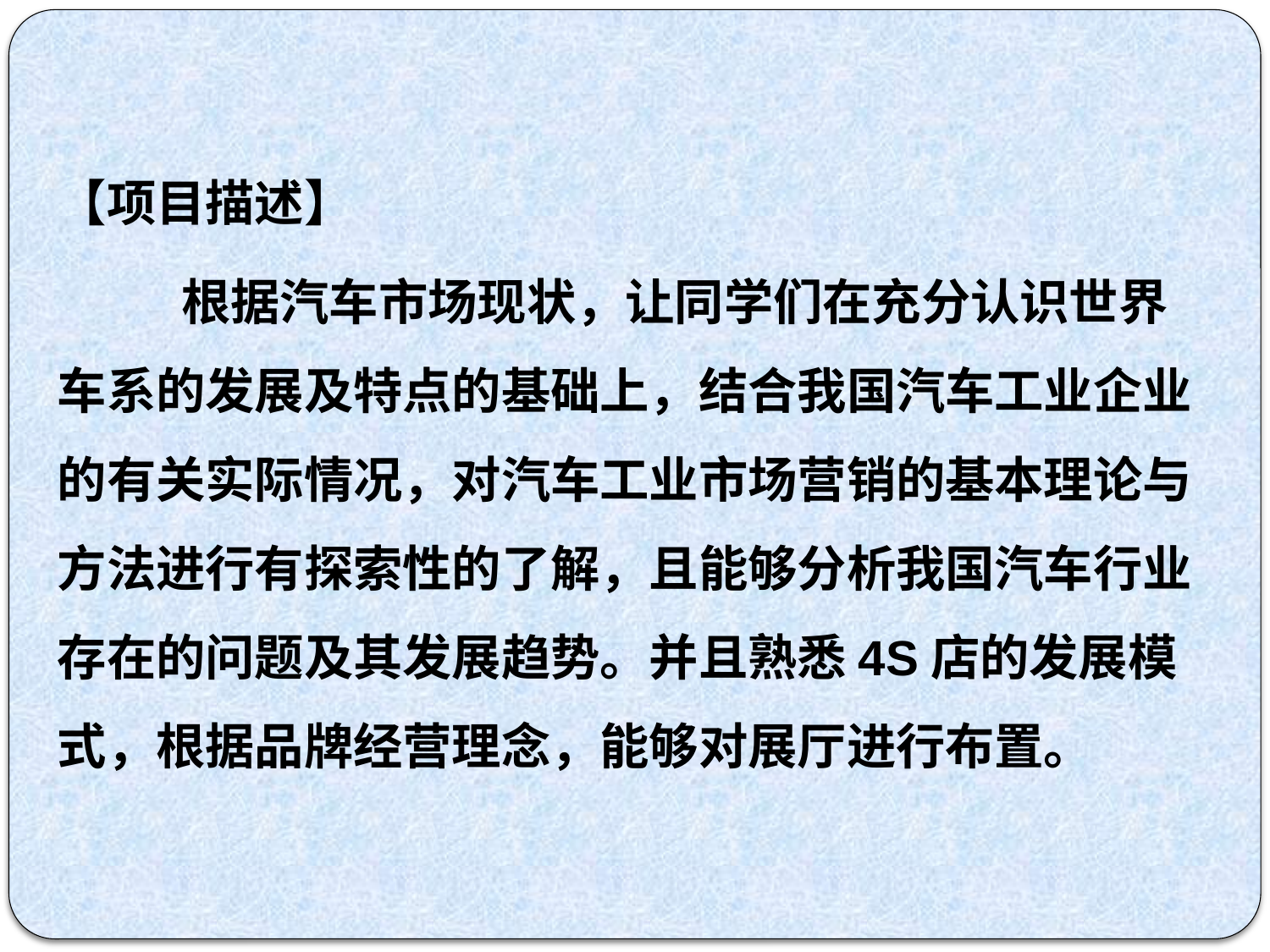

【项目描述】
          根据汽车市场现状，让同学们在充分认识世界车系的发展及特点的基础上，结合我国汽车工业企业的有关实际情况，对汽车工业市场营销的基本理论与方法进行有探索性的了解，且能够分析我国汽车行业存在的问题及其发展趋势。并且熟悉4S店的发展模式，根据品牌经营理念，能够对展厅进行布置。